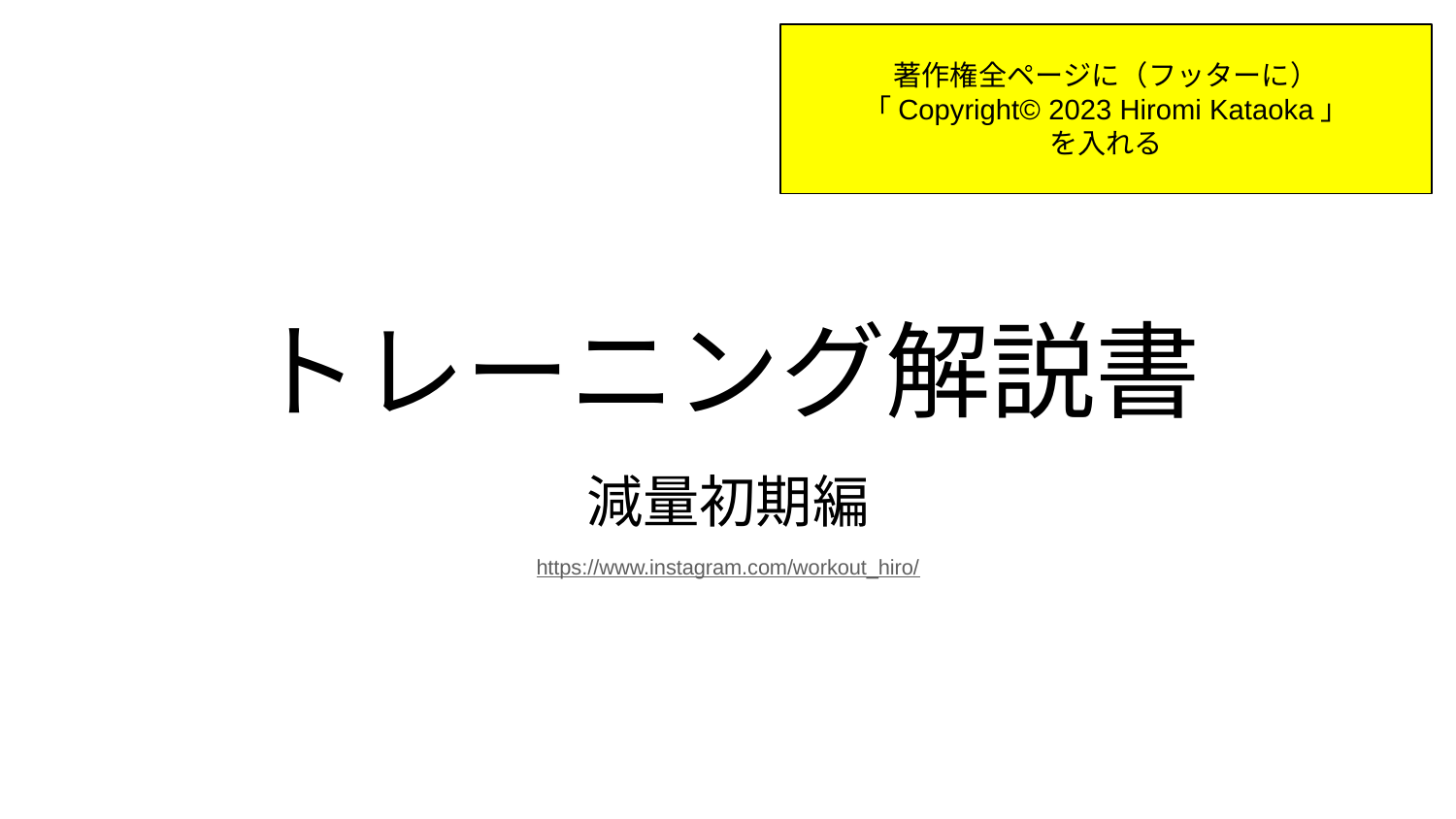

著作権全ページに（フッターに）
「Copyright©️ 2023 Hiromi Kataoka」
を入れる
# トレーニング解説書
減量初期編
https://www.instagram.com/workout_hiro/